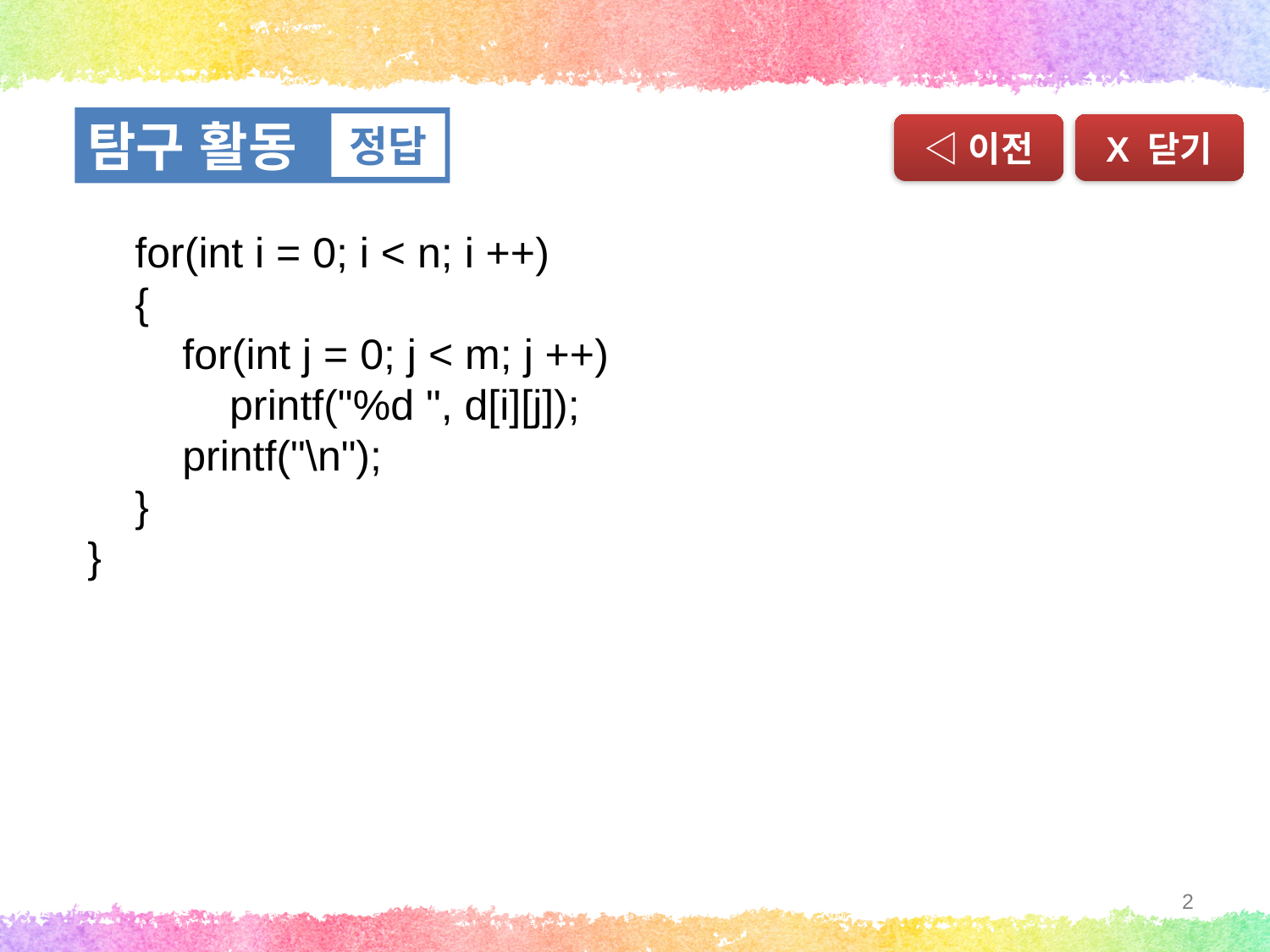

탐구 활동
정답
◁이전
X 닫기

    for(int i = 0; i < n; i ++)
    {
        for(int j = 0; j < m; j ++)
            printf("%d ", d[i][j]);
        printf("\n");
    }
}
2